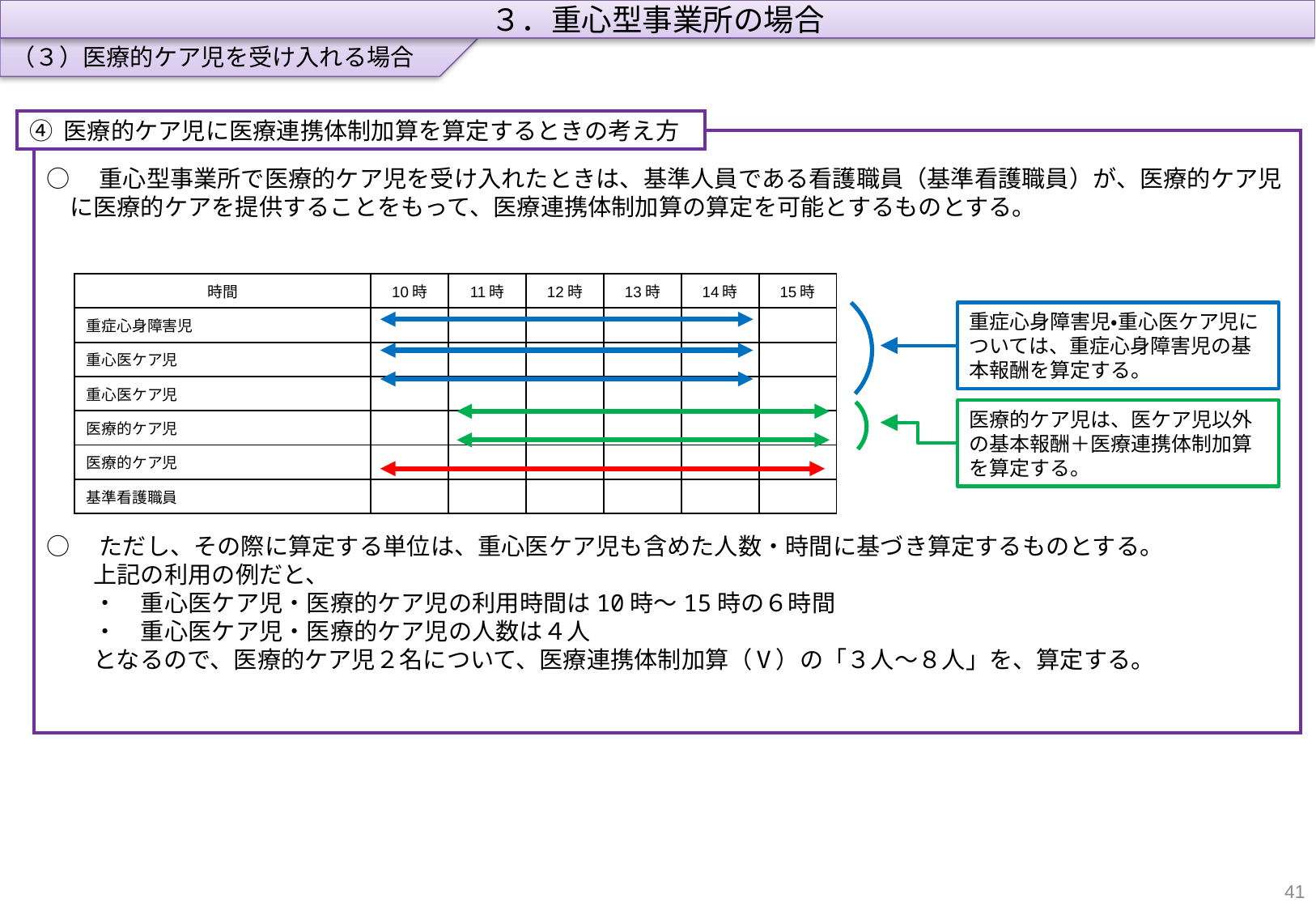

（３）医療的ケア児を受け入れる場合
３．重心型事業所の場合
④ 医療的ケア児に医療連携体制加算を算定するときの考え方
○　重心型事業所で医療的ケア児を受け入れたときは、基準人員である看護職員（基準看護職員）が、医療的ケア児に医療的ケアを提供することをもって、医療連携体制加算の算定を可能とするものとする。

○　ただし、その際に算定する単位は、重心医ケア児も含めた人数・時間に基づき算定するものとする。
　　上記の利用の例だと、
　　・　重心医ケア児・医療的ケア児の利用時間は10時～15時の６時間
　　・　重心医ケア児・医療的ケア児の人数は４人
　　となるので、医療的ケア児２名について、医療連携体制加算（Ⅴ）の「３人～８人」を、算定する。

| 時間 | 10時 | 11時 | 12時 | 13時 | 14時 | 15時 |
| --- | --- | --- | --- | --- | --- | --- |
| 重症心身障害児 |  |  |  |  |  |  |
| 重心医ケア児 |  |  |  |  |  |  |
| 重心医ケア児 |  |  |  |  |  |  |
| 医療的ケア児 |  |  |  |  |  |  |
| 医療的ケア児 |  |  |  |  |  |  |
| 基準看護職員 |  |  |  |  |  |  |

重症心身障害児・重心医ケア児については、重症心身障害児の基本報酬を算定する。

医療的ケア児は、医ケア児以外の基本報酬＋医療連携体制加算を算定する。
41